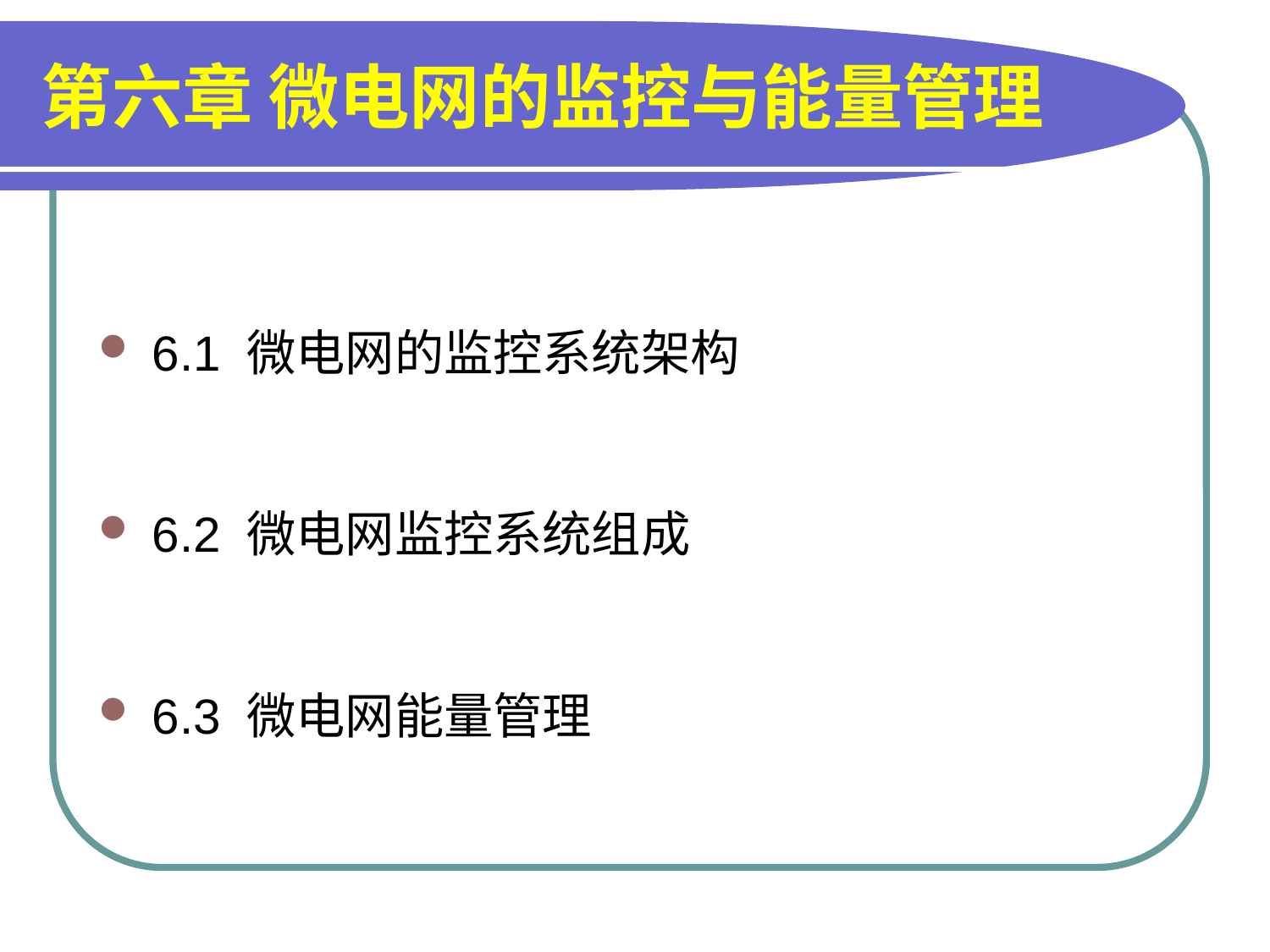

# 第六章 微电网的监控与能量管理
6.1 微电网的监控系统架构
6.2 微电网监控系统组成
6.3 微电网能量管理
91